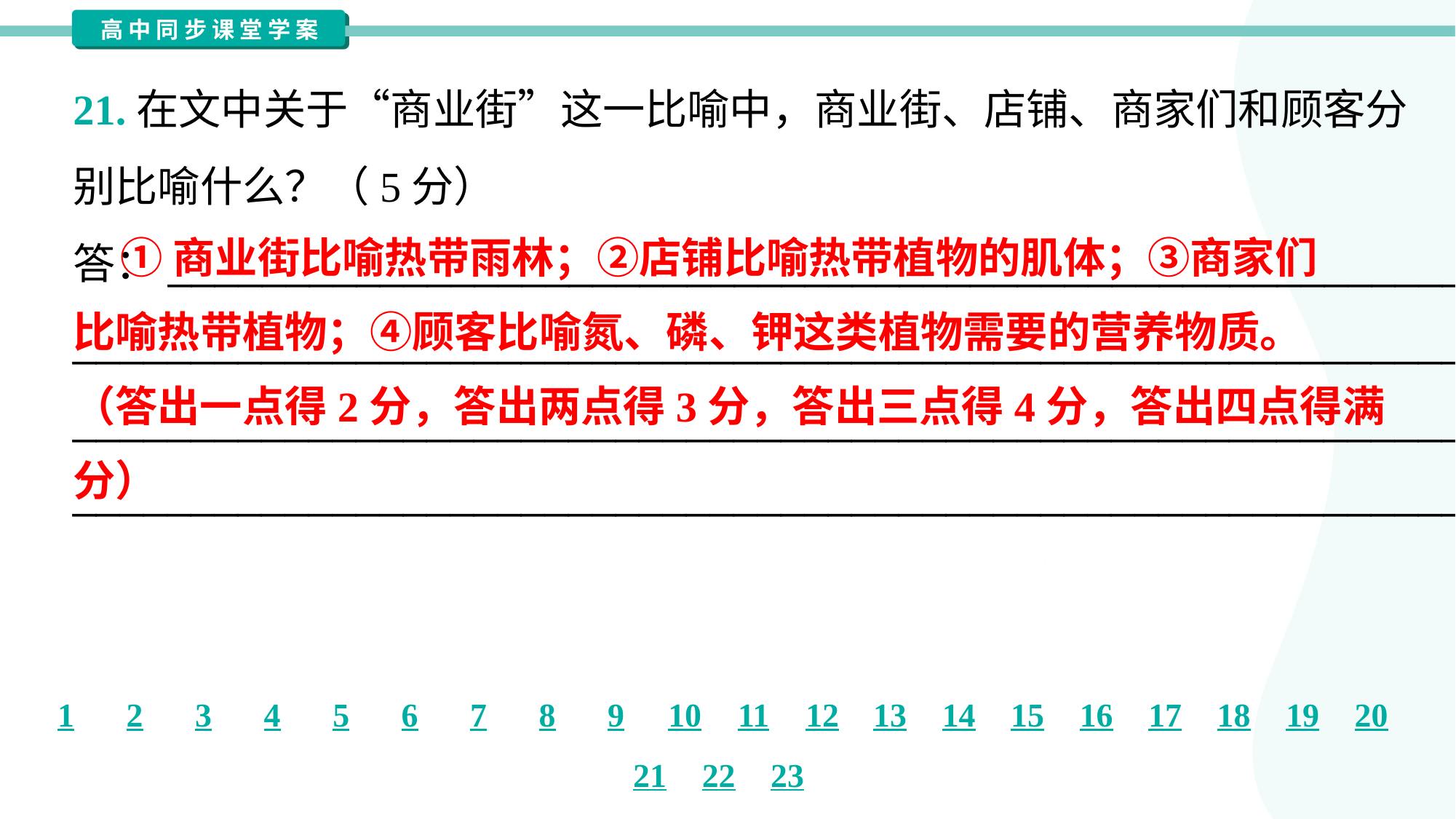

21.在文中关于“商业街”这一比喻中，商业街、店铺、商家们和顾客分
别比喻什么？（5分）
答：_________________________________________________________
_____________________________________________________________
_____________________________________________________________
_____________________________________________________________
     ①商业街比喻热带雨林；②店铺比喻热带植物的肌体；③商家们
比喻热带植物；④顾客比喻氮、磷、钾这类植物需要的营养物质。
（答出一点得2分，答出两点得3分，答出三点得4分，答出四点得满
分）